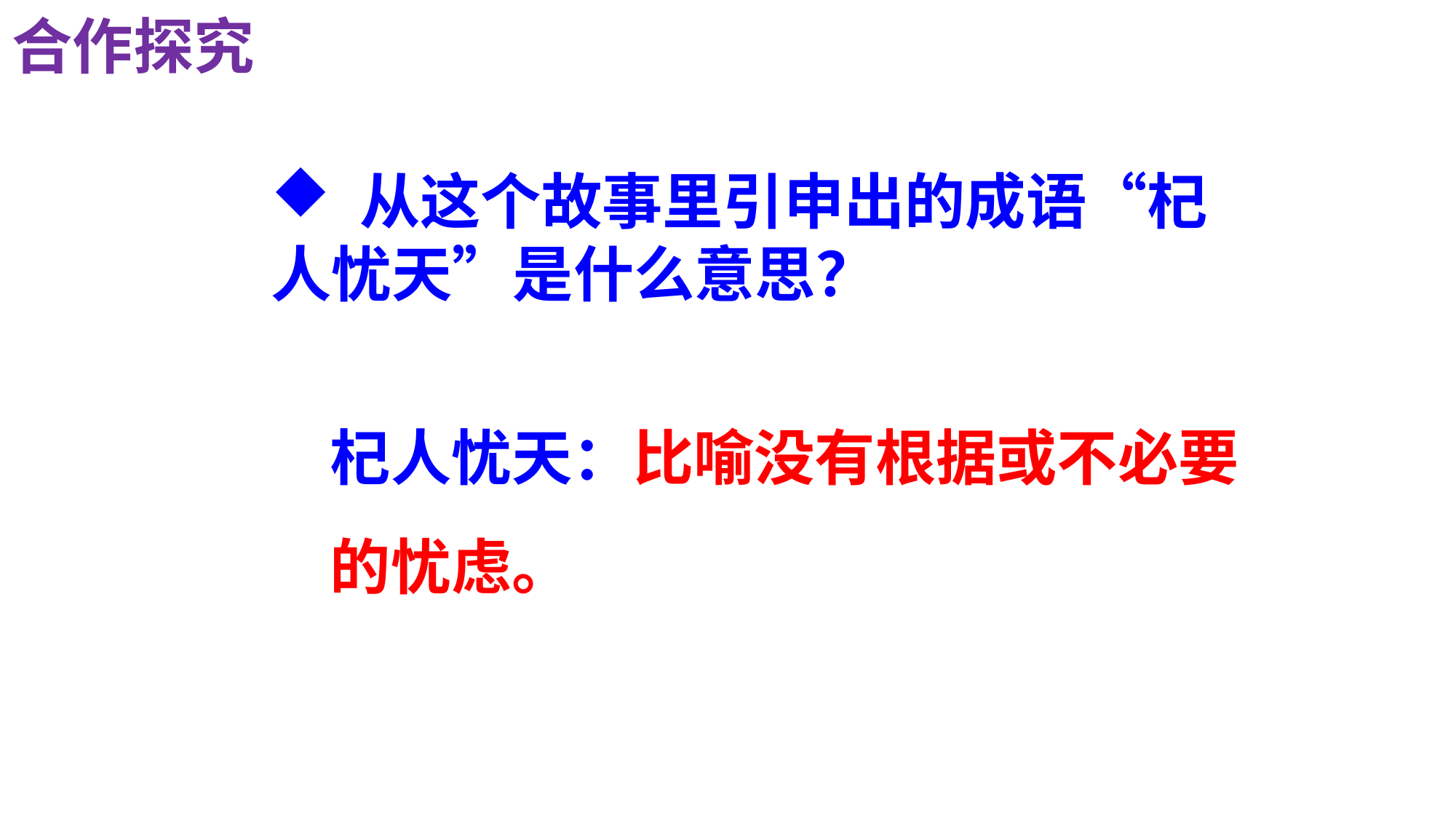

合作探究
 从这个故事里引申出的成语“杞人忧天”是什么意思？
杞人忧天：比喻没有根据或不必要的忧虑。